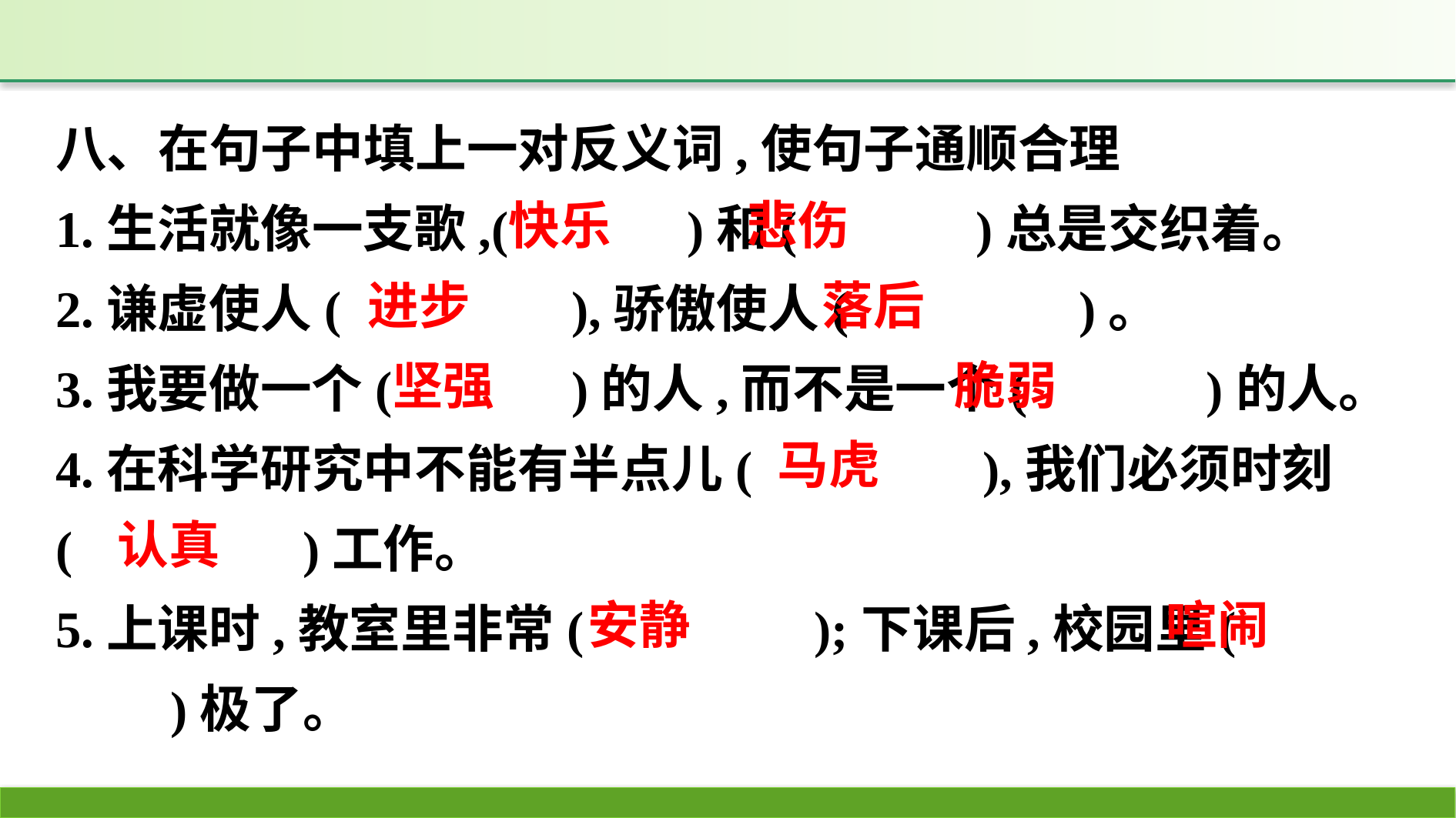

八、在句子中填上一对反义词,使句子通顺合理
1.生活就像一支歌,(　　　)和(　　　)总是交织着。
2.谦虚使人(　　　　),骄傲使人(　　　　)。
3.我要做一个(　　　)的人,而不是一个(　　　)的人。
4.在科学研究中不能有半点儿(　　　　),我们必须时刻(　　　　)工作。
5.上课时,教室里非常(　　　　);下课后,校园里(　　　　)极了。
悲伤
快乐
落后
进步
坚强
脆弱
马虎
认真
安静
喧闹